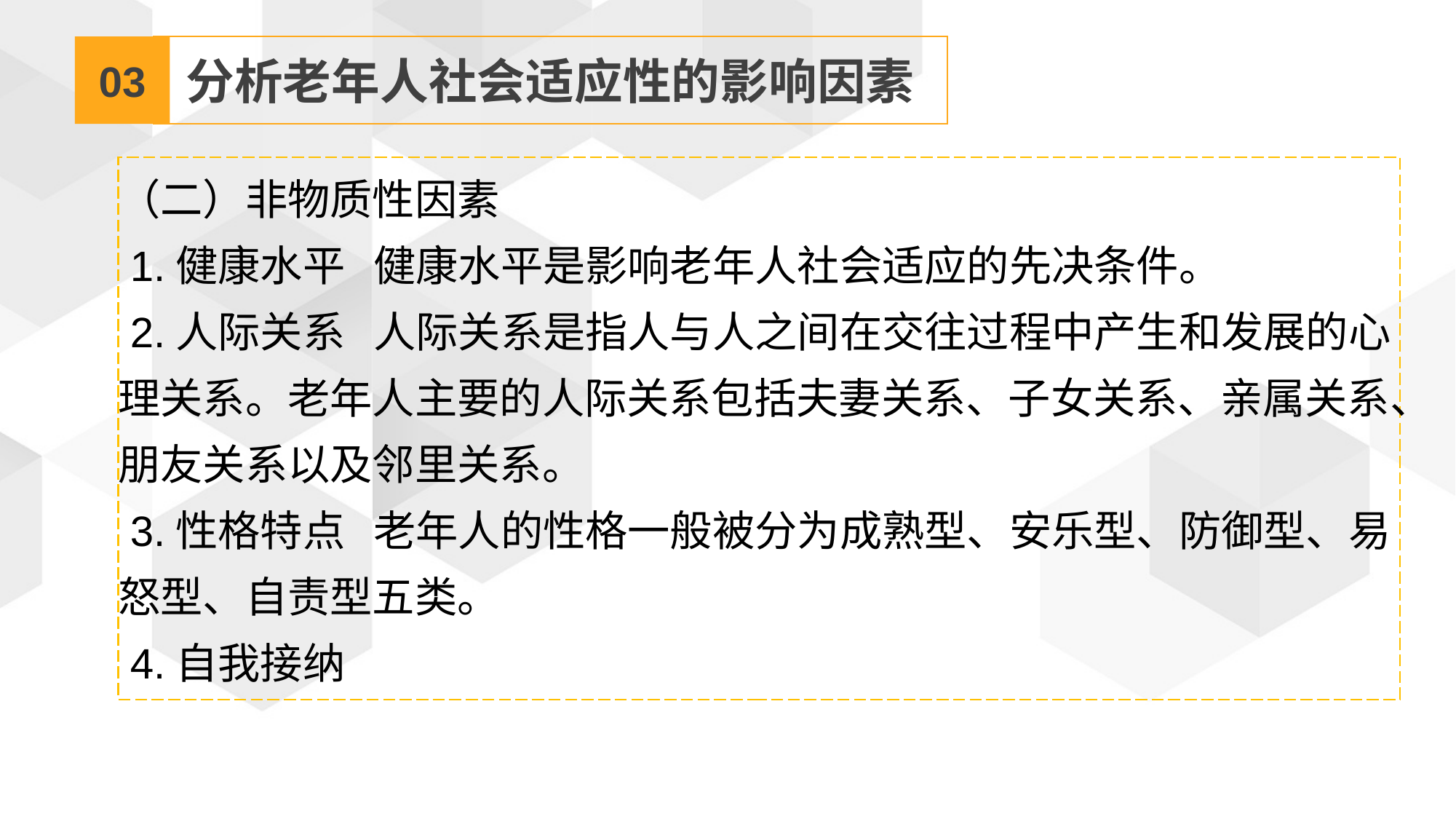

03
分析老年人社会适应性的影响因素
（二）非物质性因素
 1.健康水平   健康水平是影响老年人社会适应的先决条件。
 2.人际关系   人际关系是指人与人之间在交往过程中产生和发展的心理关系。老年人主要的人际关系包括夫妻关系、子女关系、亲属关系、朋友关系以及邻里关系。
 3.性格特点   老年人的性格一般被分为成熟型、安乐型、防御型、易怒型、自责型五类。
 4.自我接纳